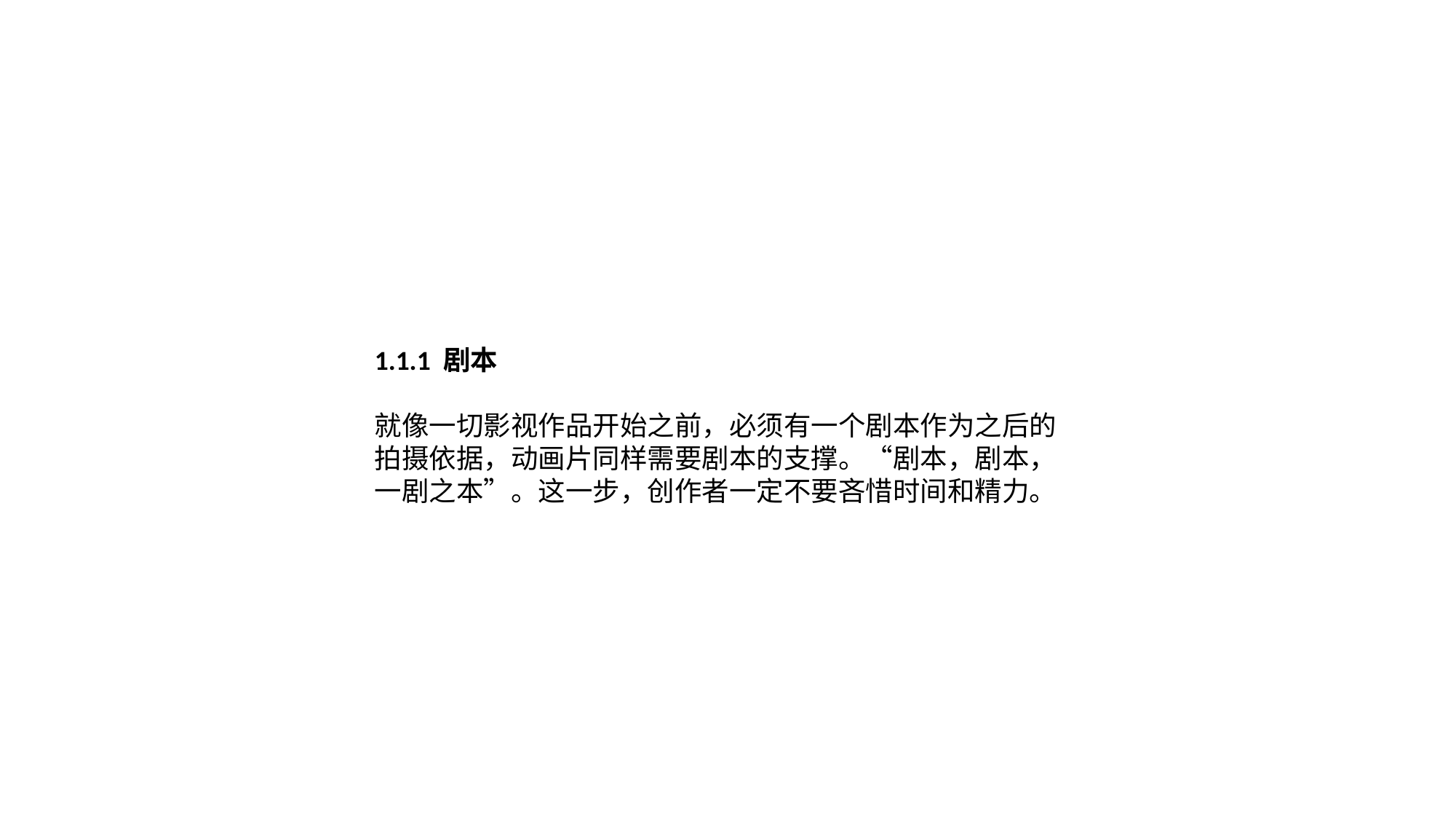

1.1.1 剧本

就像一切影视作品开始之前，必须有一个剧本作为之后的拍摄依据，动画片同样需要剧本的支撑。“剧本，剧本，一剧之本”。这一步，创作者一定不要吝惜时间和精力。